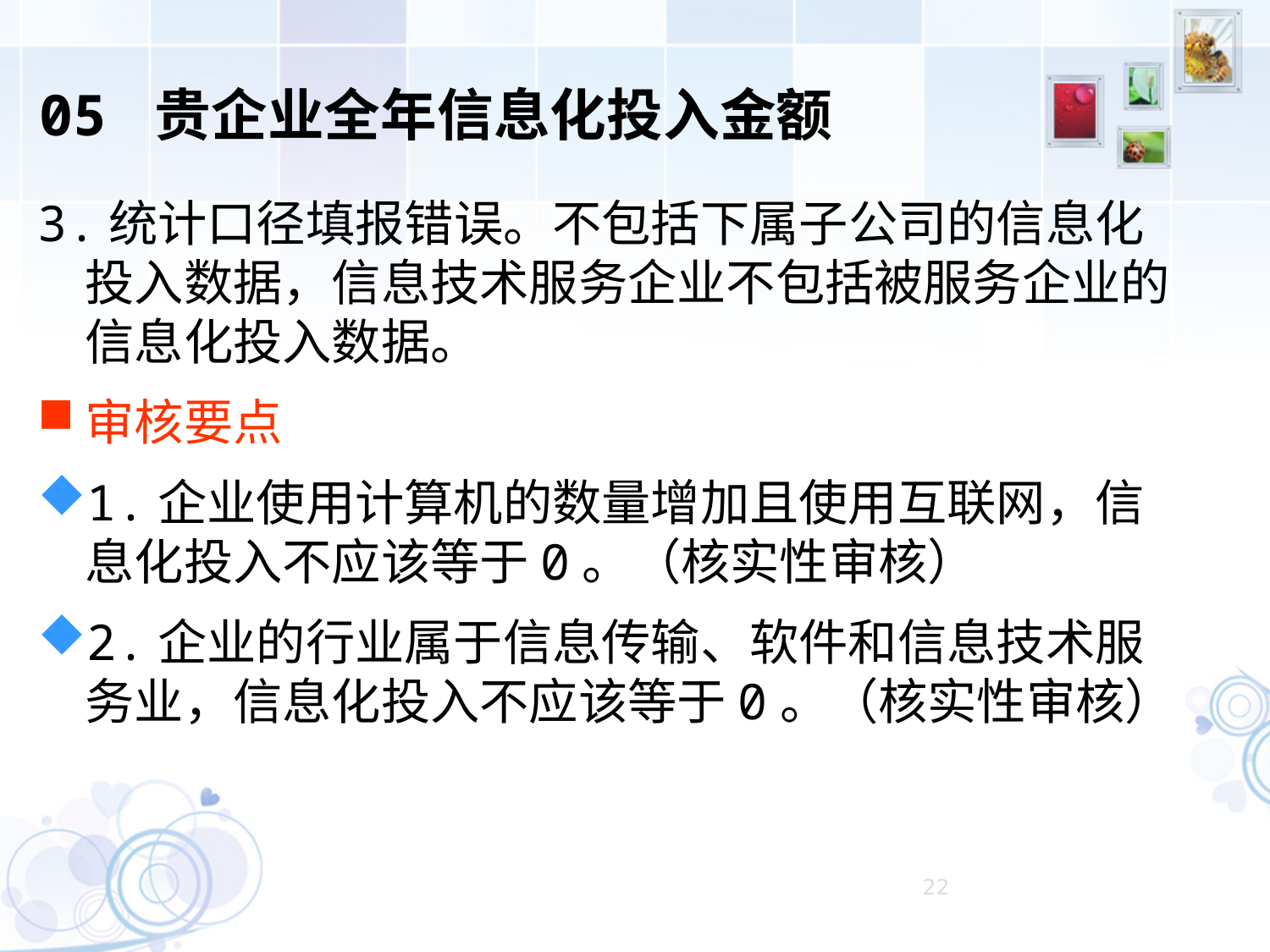

05 贵企业全年信息化投入金额
3.统计口径填报错误。不包括下属子公司的信息化投入数据，信息技术服务企业不包括被服务企业的信息化投入数据。
审核要点
1.企业使用计算机的数量增加且使用互联网，信息化投入不应该等于0。（核实性审核）
2.企业的行业属于信息传输、软件和信息技术服务业，信息化投入不应该等于0。（核实性审核）

22